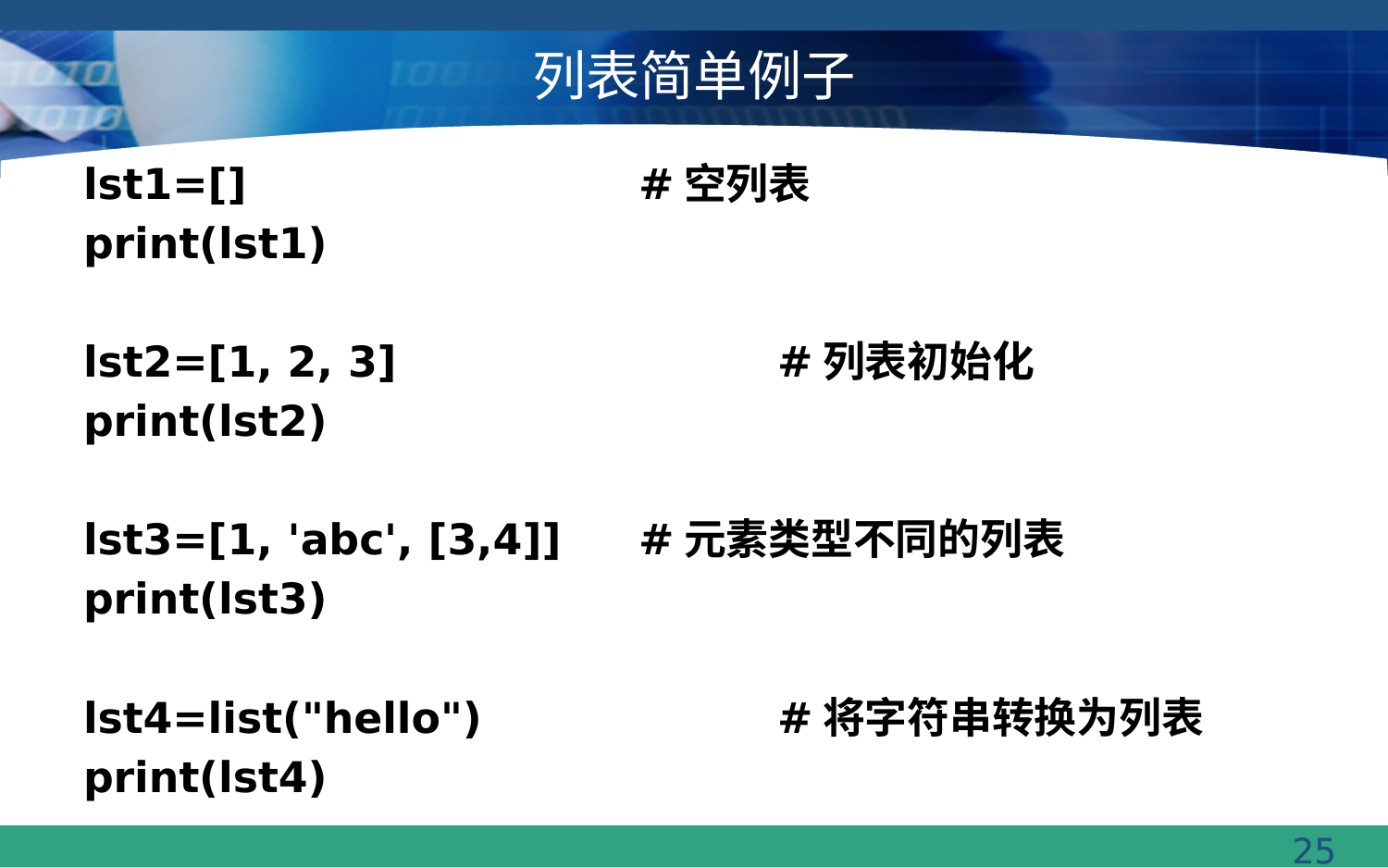

# 列表简单例子
lst1=[]      			#空列表
print(lst1)

lst2=[1, 2, 3] 			#列表初始化
print(lst2)

lst3=[1, 'abc', [3,4]] 	#元素类型不同的列表
print(lst3)

lst4=list("hello")  		#将字符串转换为列表
print(lst4)